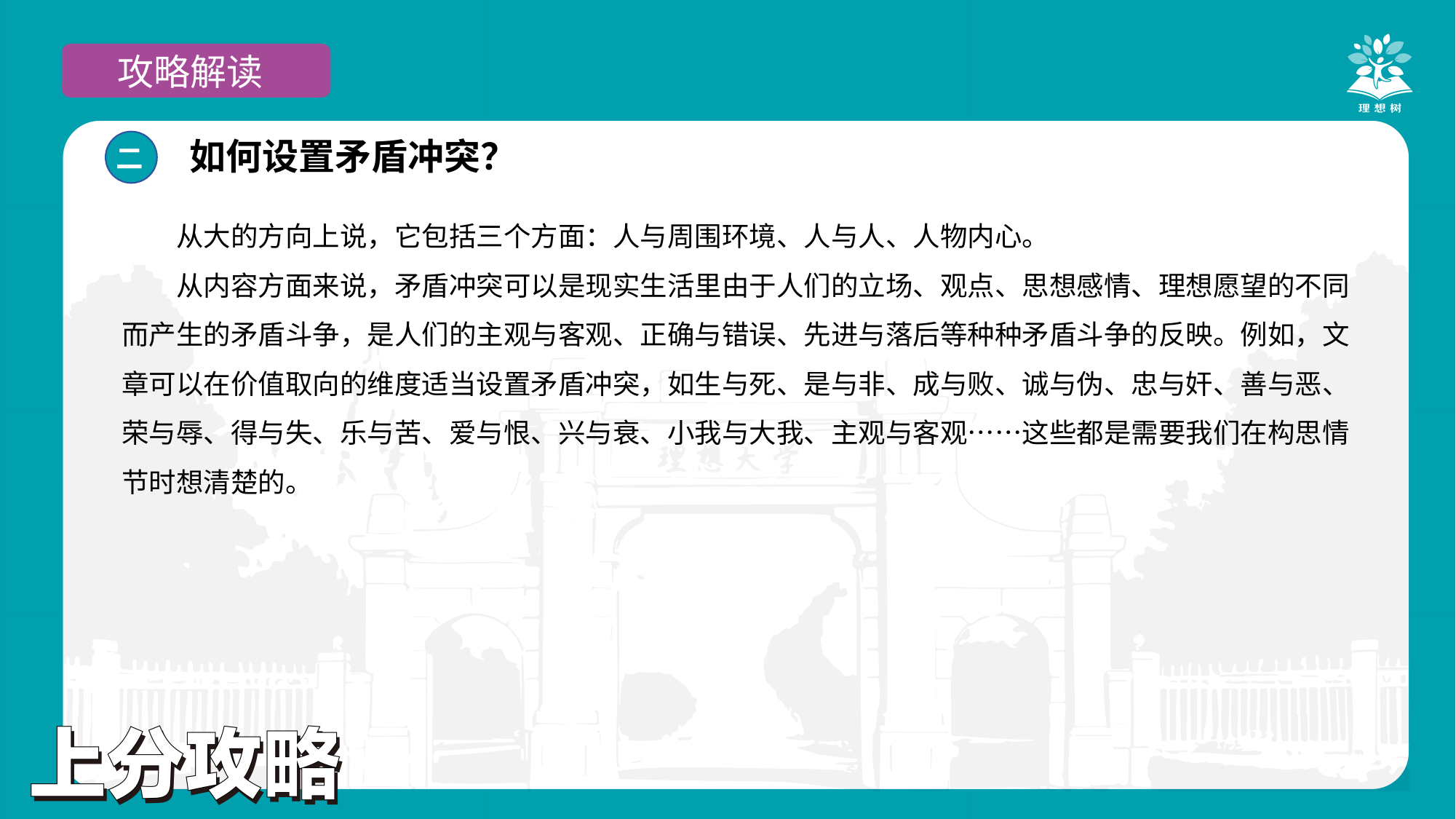

攻略解读
如何设置矛盾冲突？

二
从大的方向上说，它包括三个方面：人与周围环境、人与人、人物内心。
从内容方面来说，矛盾冲突可以是现实生活里由于人们的立场、观点、思想感情、理想愿望的不同而产生的矛盾斗争，是人们的主观与客观、正确与错误、先进与落后等种种矛盾斗争的反映。例如，文章可以在价值取向的维度适当设置矛盾冲突，如生与死、是与非、成与败、诚与伪、忠与奸、善与恶、荣与辱、得与失、乐与苦、爱与恨、兴与衰、小我与大我、主观与客观……这些都是需要我们在构思情节时想清楚的。